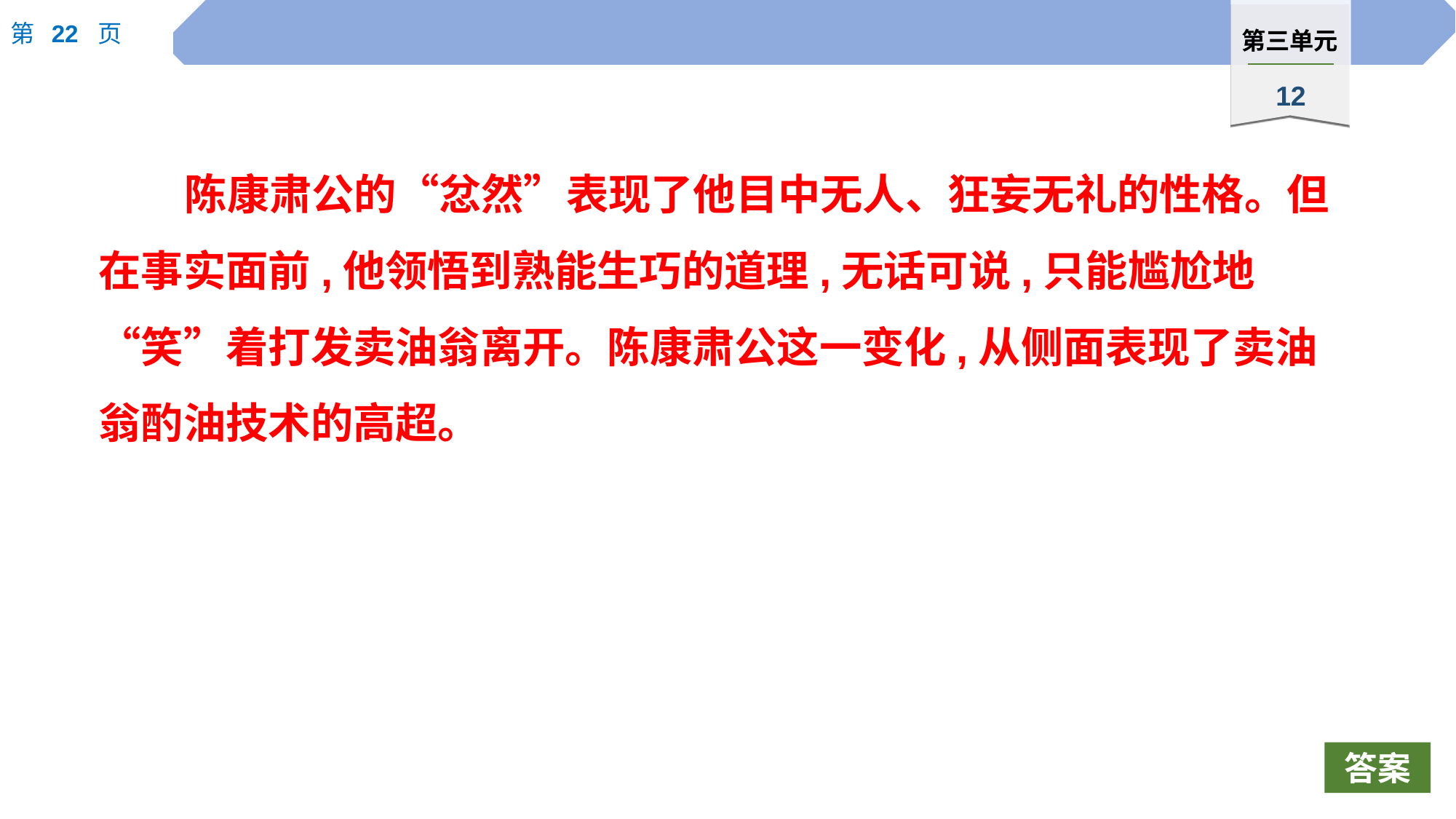

陈康肃公的“忿然”表现了他目中无人、狂妄无礼的性格。但在事实面前,他领悟到熟能生巧的道理,无话可说,只能尴尬地“笑”着打发卖油翁离开。陈康肃公这一变化,从侧面表现了卖油翁酌油技术的高超。
答案